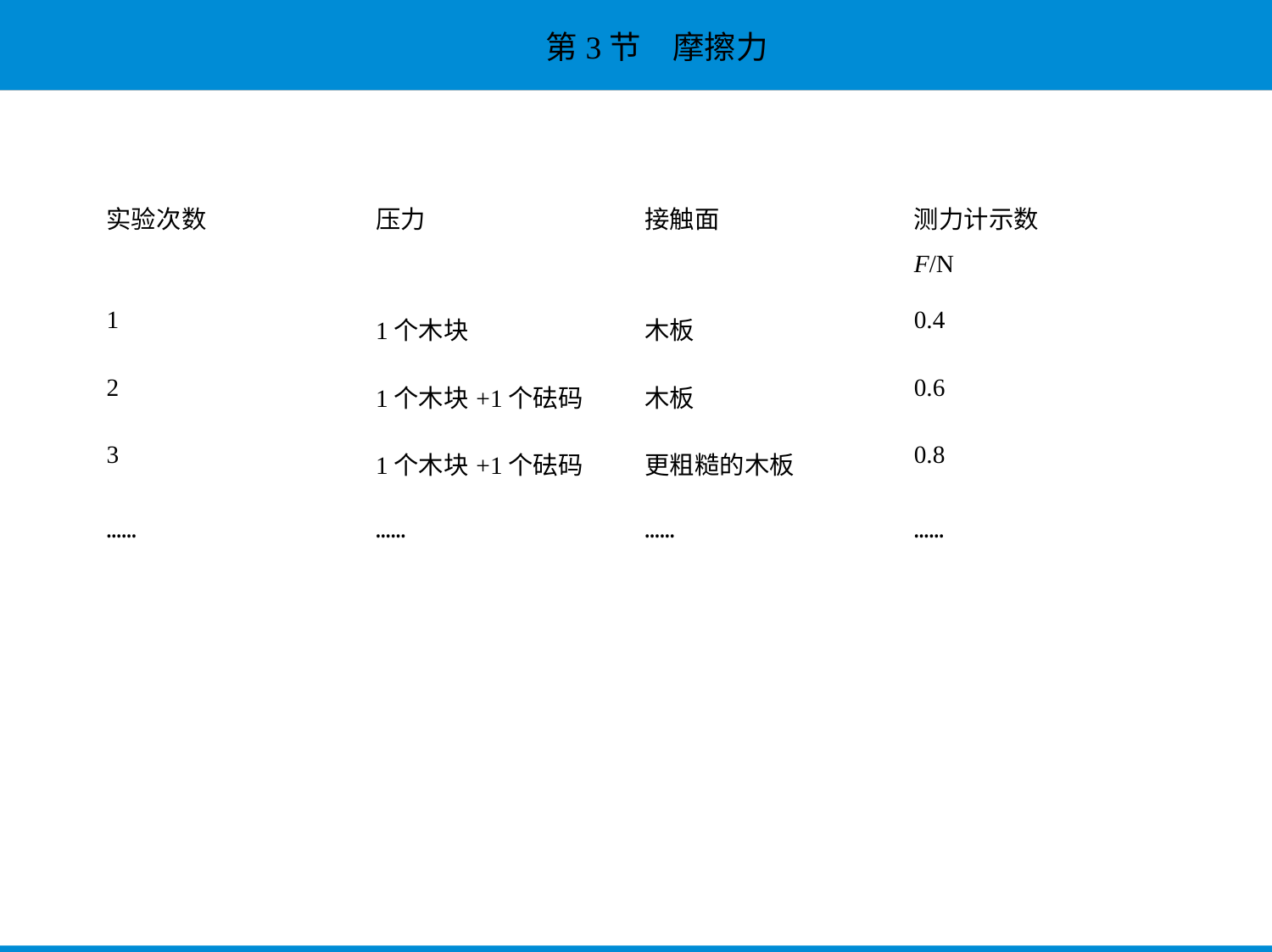

| 实验次数 | 压力 | 接触面 | 测力计示数 F/N |
| --- | --- | --- | --- |
| 1 | 1个木块 | 木板 | 0.4 |
| 2 | 1个木块+1个砝码 | 木板 | 0.6 |
| 3 | 1个木块+1个砝码 | 更粗糙的木板 | 0.8 |
| …… | …… | …… | …… |